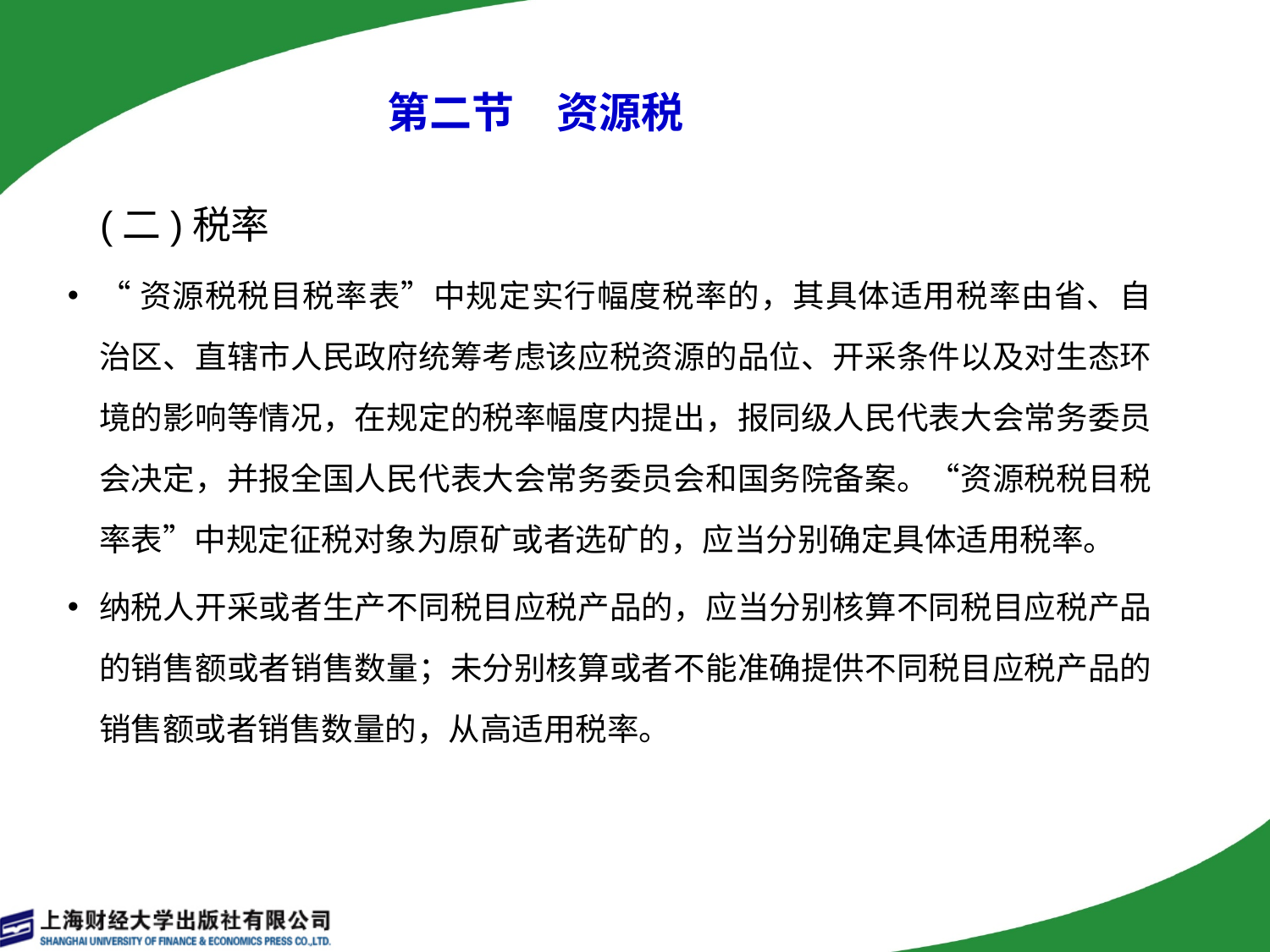

第二节　资源税
   (二)税率
“资源税税目税率表”中规定实行幅度税率的，其具体适用税率由省、自治区、直辖市人民政府统筹考虑该应税资源的品位、开采条件以及对生态环境的影响等情况，在规定的税率幅度内提出，报同级人民代表大会常务委员会决定，并报全国人民代表大会常务委员会和国务院备案。“资源税税目税率表”中规定征税对象为原矿或者选矿的，应当分别确定具体适用税率。
纳税人开采或者生产不同税目应税产品的，应当分别核算不同税目应税产品的销售额或者销售数量；未分别核算或者不能准确提供不同税目应税产品的销售额或者销售数量的，从高适用税率。